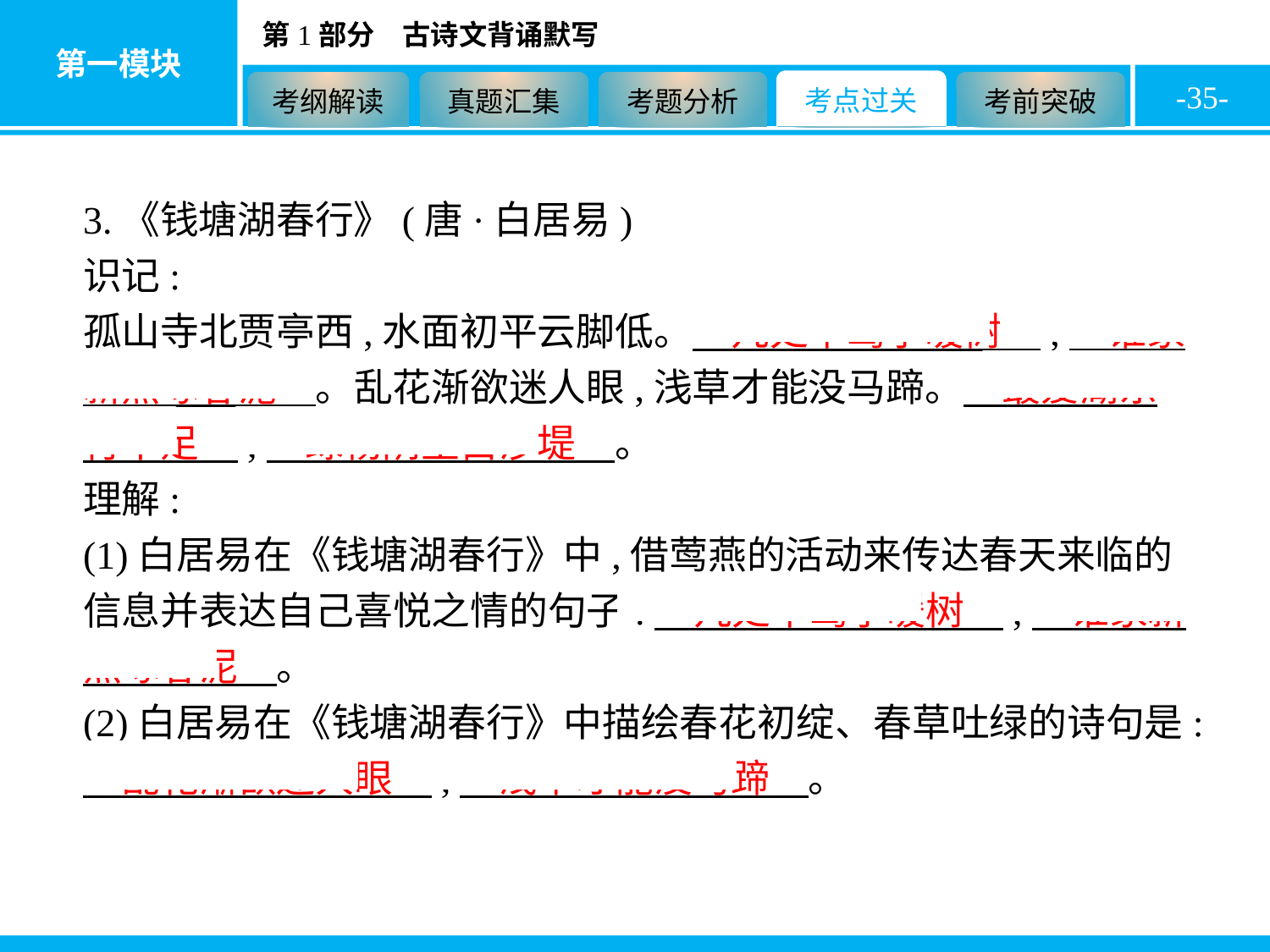

-35-
3.《钱塘湖春行》(唐·白居易)
识记:
孤山寺北贾亭西,水面初平云脚低。　几处早莺争暖树　,　谁家新燕啄春泥　。乱花渐欲迷人眼,浅草才能没马蹄。　最爱湖东行不足　,　绿杨阴里白沙堤　。
理解:
(1)白居易在《钱塘湖春行》中,借莺燕的活动来传达春天来临的信息并表达自己喜悦之情的句子:　几处早莺争暖树　,　谁家新燕啄春泥　。
(2)白居易在《钱塘湖春行》中描绘春花初绽、春草吐绿的诗句是:　乱花渐欲迷人眼　,　浅草才能没马蹄　。